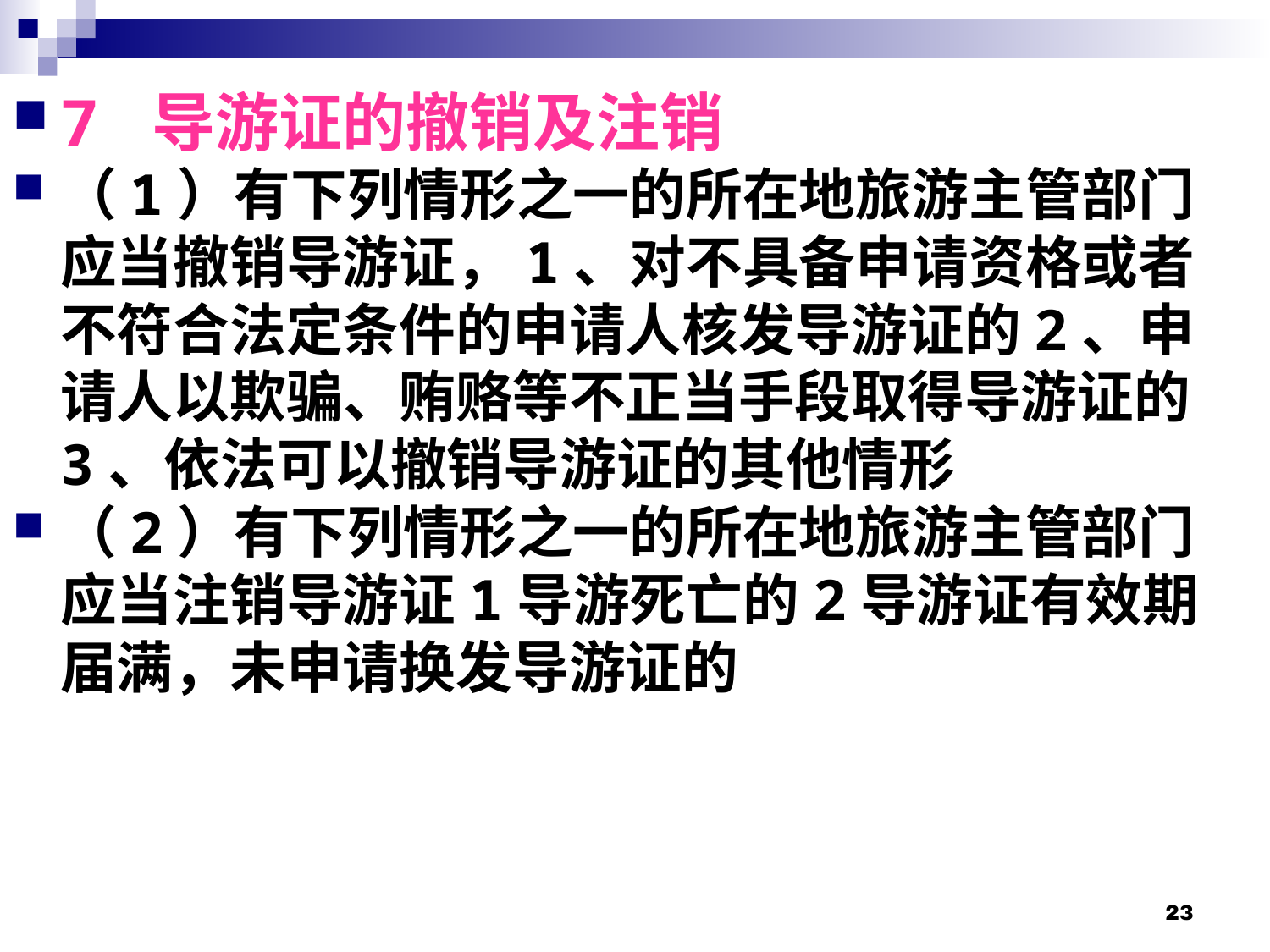

7 导游证的撤销及注销
（1）有下列情形之一的所在地旅游主管部门应当撤销导游证，1、对不具备申请资格或者不符合法定条件的申请人核发导游证的2、申请人以欺骗、贿赂等不正当手段取得导游证的3、依法可以撤销导游证的其他情形
（2）有下列情形之一的所在地旅游主管部门应当注销导游证1导游死亡的2导游证有效期届满，未申请换发导游证的
23